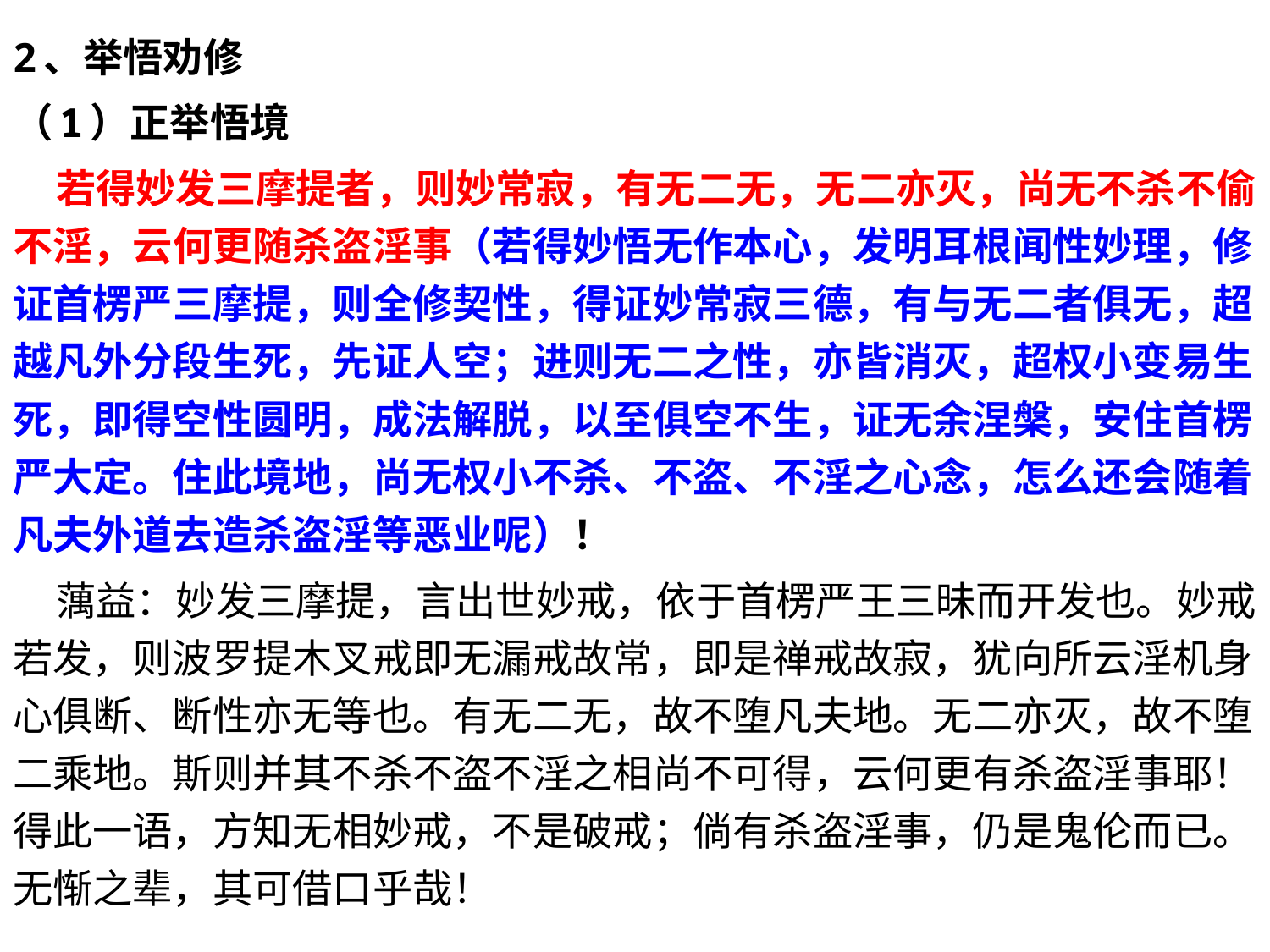

2、举悟劝修
（1）正举悟境
    若得妙发三摩提者，则妙常寂，有无二无，无二亦灭，尚无不杀不偷不淫，云何更随杀盗淫事（若得妙悟无作本心，发明耳根闻性妙理，修证首楞严三摩提，则全修契性，得证妙常寂三德，有与无二者俱无，超越凡外分段生死，先证人空；进则无二之性，亦皆消灭，超权小变易生死，即得空性圆明，成法解脱，以至俱空不生，证无余涅槃，安住首楞严大定。住此境地，尚无权小不杀、不盗、不淫之心念，怎么还会随着凡夫外道去造杀盗淫等恶业呢）！
    蕅益：妙发三摩提，言出世妙戒，依于首楞严王三昧而开发也。妙戒若发，则波罗提木叉戒即无漏戒故常，即是禅戒故寂，犹向所云淫机身心俱断、断性亦无等也。有无二无，故不堕凡夫地。无二亦灭，故不堕二乘地。斯则并其不杀不盗不淫之相尚不可得，云何更有杀盗淫事耶！得此一语，方知无相妙戒，不是破戒；倘有杀盗淫事，仍是鬼伦而已。无惭之辈，其可借口乎哉！